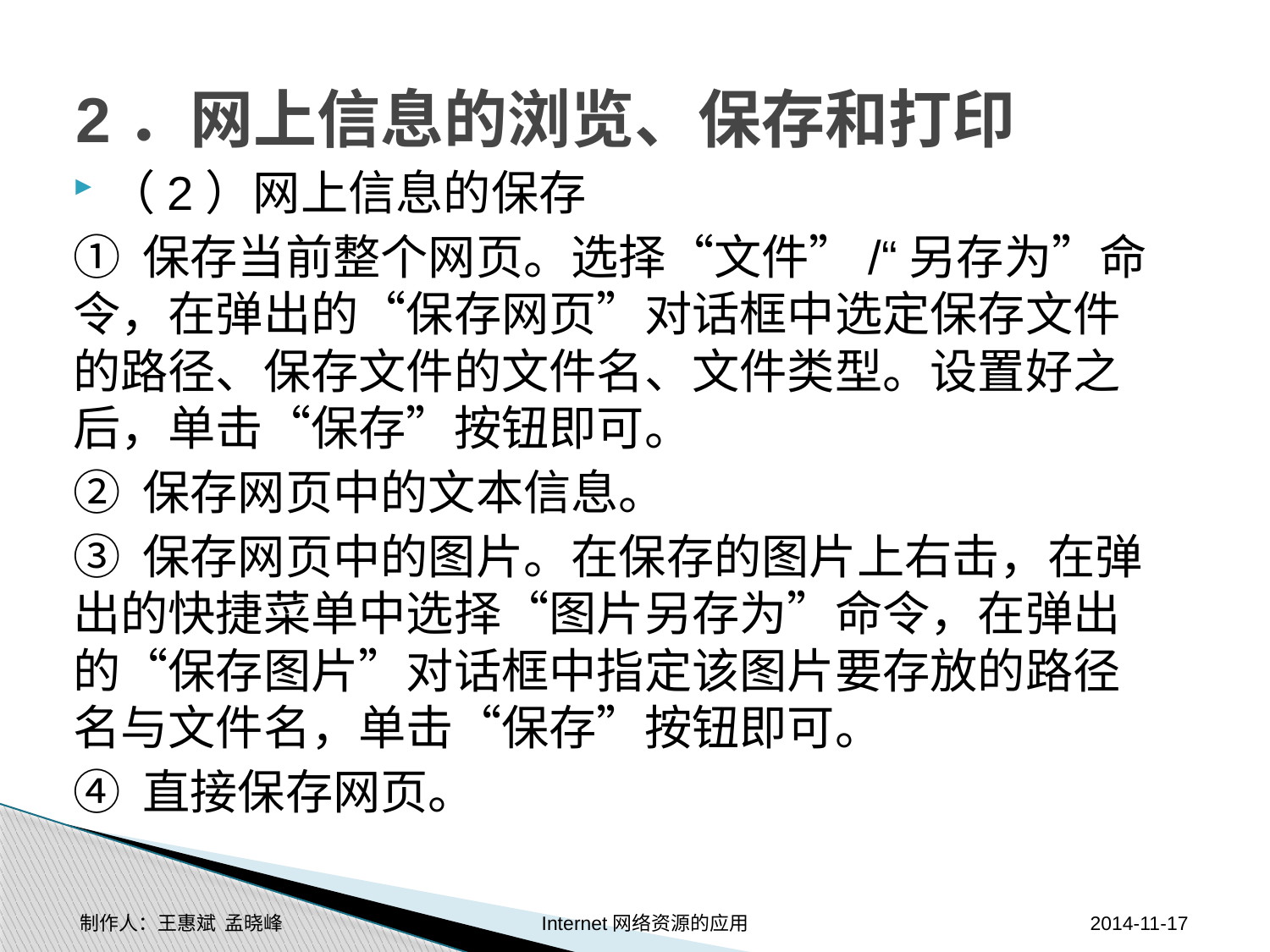

# 2．网上信息的浏览、保存和打印
（2）网上信息的保存
① 保存当前整个网页。选择“文件”/“另存为”命令，在弹出的“保存网页”对话框中选定保存文件的路径、保存文件的文件名、文件类型。设置好之后，单击“保存”按钮即可。
② 保存网页中的文本信息。
③ 保存网页中的图片。在保存的图片上右击，在弹出的快捷菜单中选择“图片另存为”命令，在弹出的“保存图片”对话框中指定该图片要存放的路径名与文件名，单击“保存”按钮即可。
④ 直接保存网页。

制作人：王惠斌  孟晓峰                                                         Internet网络资源的应用
2014-11-17